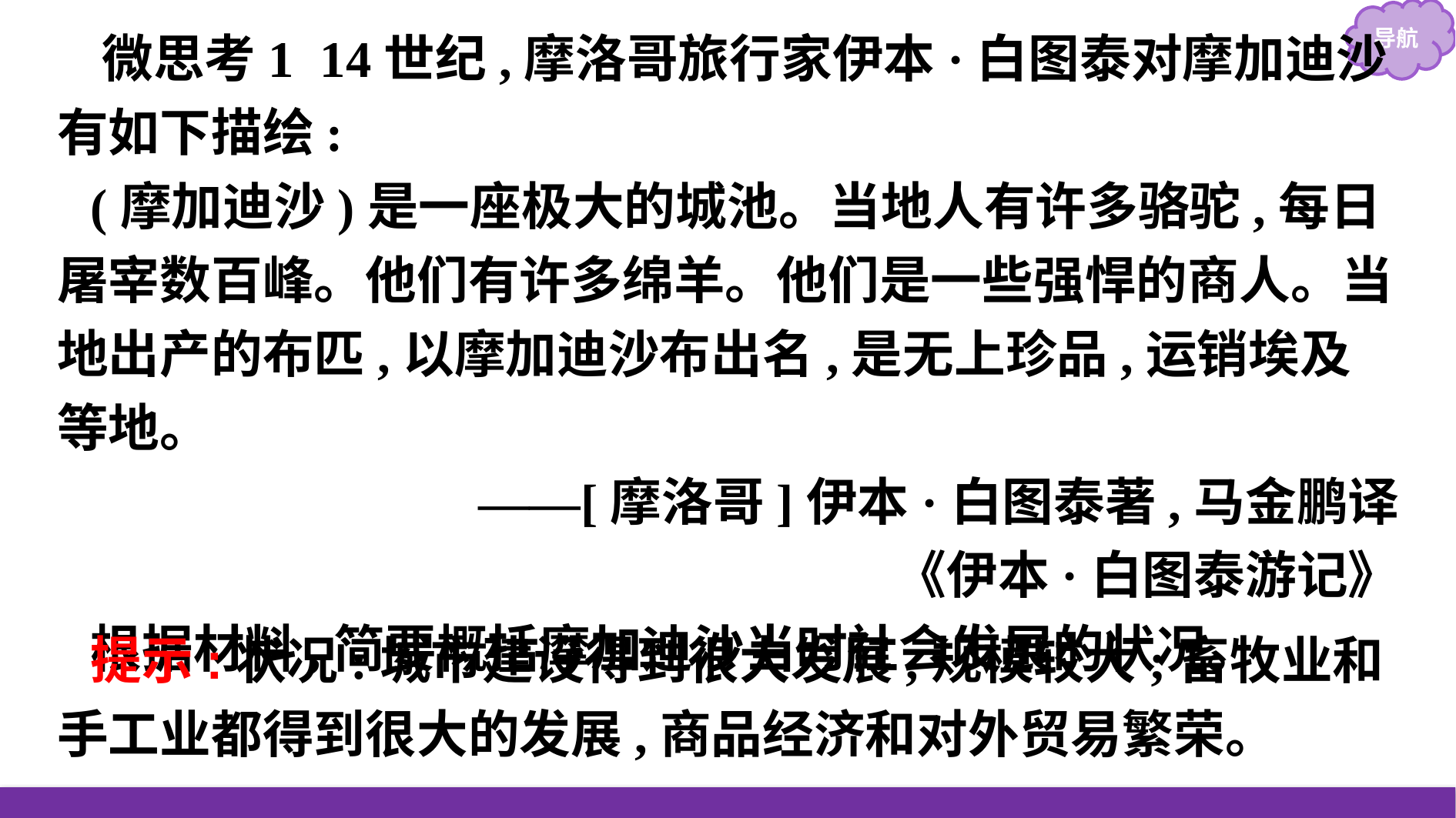

微思考1  14世纪,摩洛哥旅行家伊本·白图泰对摩加迪沙有如下描绘:
(摩加迪沙)是一座极大的城池。当地人有许多骆驼,每日屠宰数百峰。他们有许多绵羊。他们是一些强悍的商人。当地出产的布匹,以摩加迪沙布出名,是无上珍品,运销埃及等地。
——[摩洛哥]伊本·白图泰著,马金鹏译
《伊本·白图泰游记》
根据材料,简要概括摩加迪沙当时社会发展的状况。
提示:状况:城市建设得到很大发展,规模较大;畜牧业和手工业都得到很大的发展,商品经济和对外贸易繁荣。